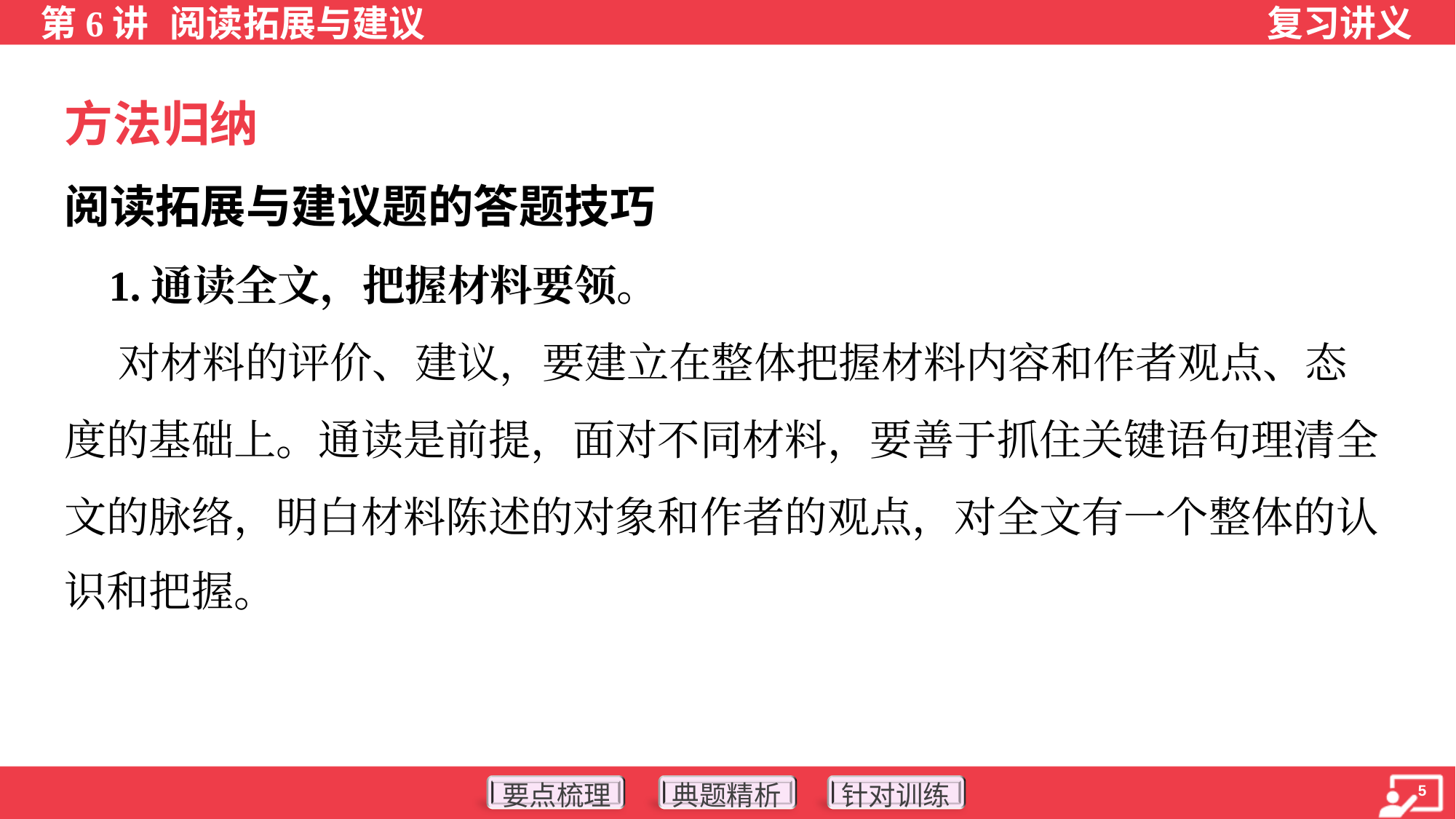

方法归纳
阅读拓展与建议题的答题技巧
    1.通读全文，把握材料要领。
    对材料的评价、建议，要建立在整体把握材料内容和作者观点、态
度的基础上。通读是前提，面对不同材料，要善于抓住关键语句理清全
文的脉络，明白材料陈述的对象和作者的观点，对全文有一个整体的认
识和把握。